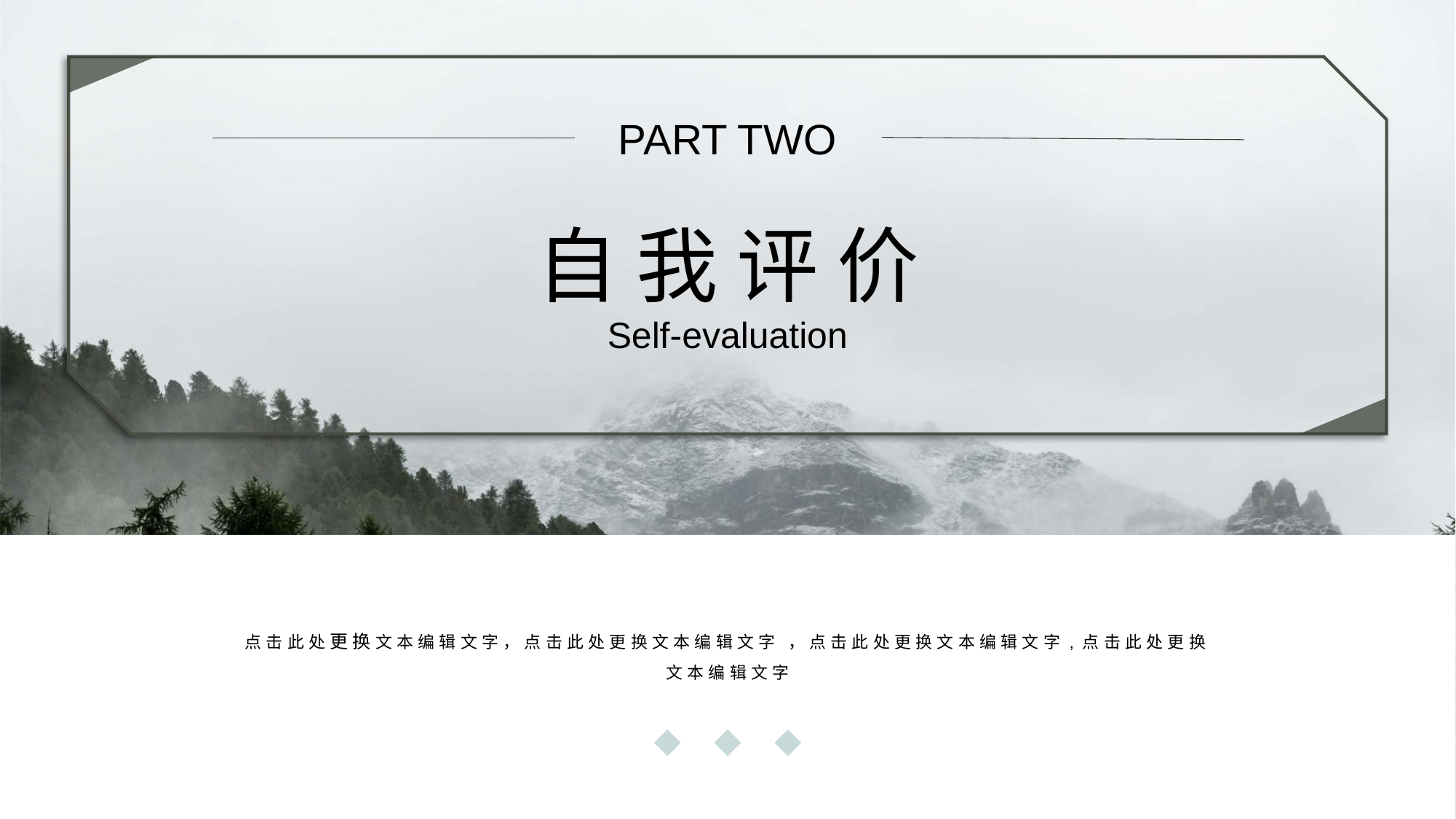

PART TWO
自 我 评 价
Self-evaluation

点击此处更换文本编辑文字，点击此处更换文本编辑文字 ，点击此处更换文本编辑文字,点击此处更换文本编辑文字